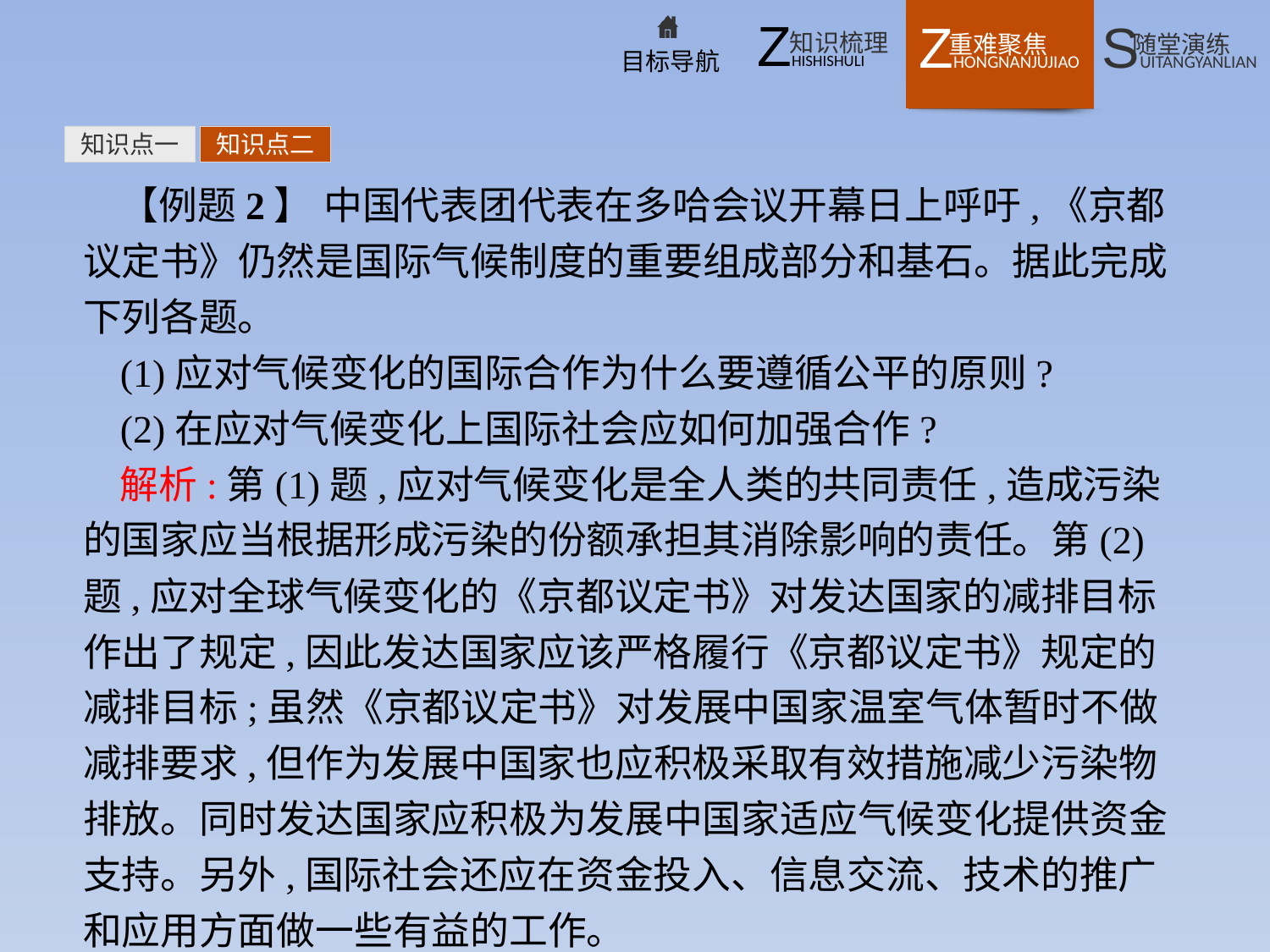

知识点一
知识点二
【例题2】 中国代表团代表在多哈会议开幕日上呼吁,《京都议定书》仍然是国际气候制度的重要组成部分和基石。据此完成下列各题。
(1)应对气候变化的国际合作为什么要遵循公平的原则?
(2)在应对气候变化上国际社会应如何加强合作?
解析:第(1)题,应对气候变化是全人类的共同责任,造成污染的国家应当根据形成污染的份额承担其消除影响的责任。第(2)题,应对全球气候变化的《京都议定书》对发达国家的减排目标作出了规定,因此发达国家应该严格履行《京都议定书》规定的减排目标;虽然《京都议定书》对发展中国家温室气体暂时不做减排要求,但作为发展中国家也应积极采取有效措施减少污染物排放。同时发达国家应积极为发展中国家适应气候变化提供资金支持。另外,国际社会还应在资金投入、信息交流、技术的推广和应用方面做一些有益的工作。